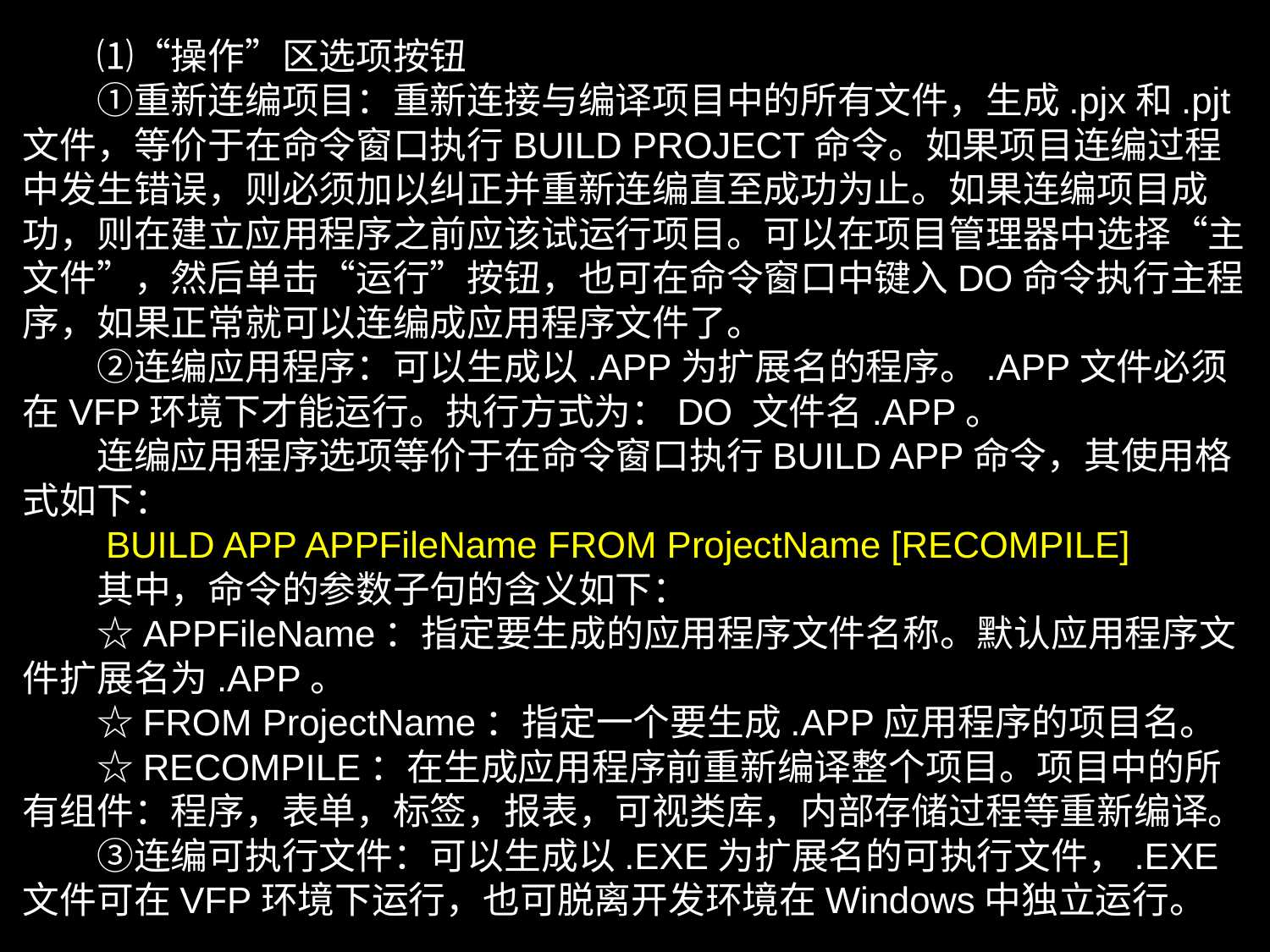

⑴“操作”区选项按钮
　　①重新连编项目：重新连接与编译项目中的所有文件，生成.pjx和.pjt文件，等价于在命令窗口执行BUILD PROJECT命令。如果项目连编过程中发生错误，则必须加以纠正并重新连编直至成功为止。如果连编项目成功，则在建立应用程序之前应该试运行项目。可以在项目管理器中选择“主文件”，然后单击“运行”按钮，也可在命令窗口中键入DO命令执行主程序，如果正常就可以连编成应用程序文件了。
　　②连编应用程序：可以生成以.APP为扩展名的程序。.APP文件必须在VFP环境下才能运行。执行方式为：DO 文件名.APP。
　　连编应用程序选项等价于在命令窗口执行BUILD APP命令，其使用格式如下：
　　BUILD APP APPFileName FROM ProjectName [RECOMPILE]
　　其中，命令的参数子句的含义如下：
　　☆APPFileName：指定要生成的应用程序文件名称。默认应用程序文件扩展名为.APP。
　　☆FROM ProjectName：指定一个要生成.APP应用程序的项目名。
　　☆RECOMPILE：在生成应用程序前重新编译整个项目。项目中的所有组件：程序，表单，标签，报表，可视类库，内部存储过程等重新编译。
　　③连编可执行文件：可以生成以.EXE为扩展名的可执行文件，.EXE文件可在VFP环境下运行，也可脱离开发环境在Windows中独立运行。